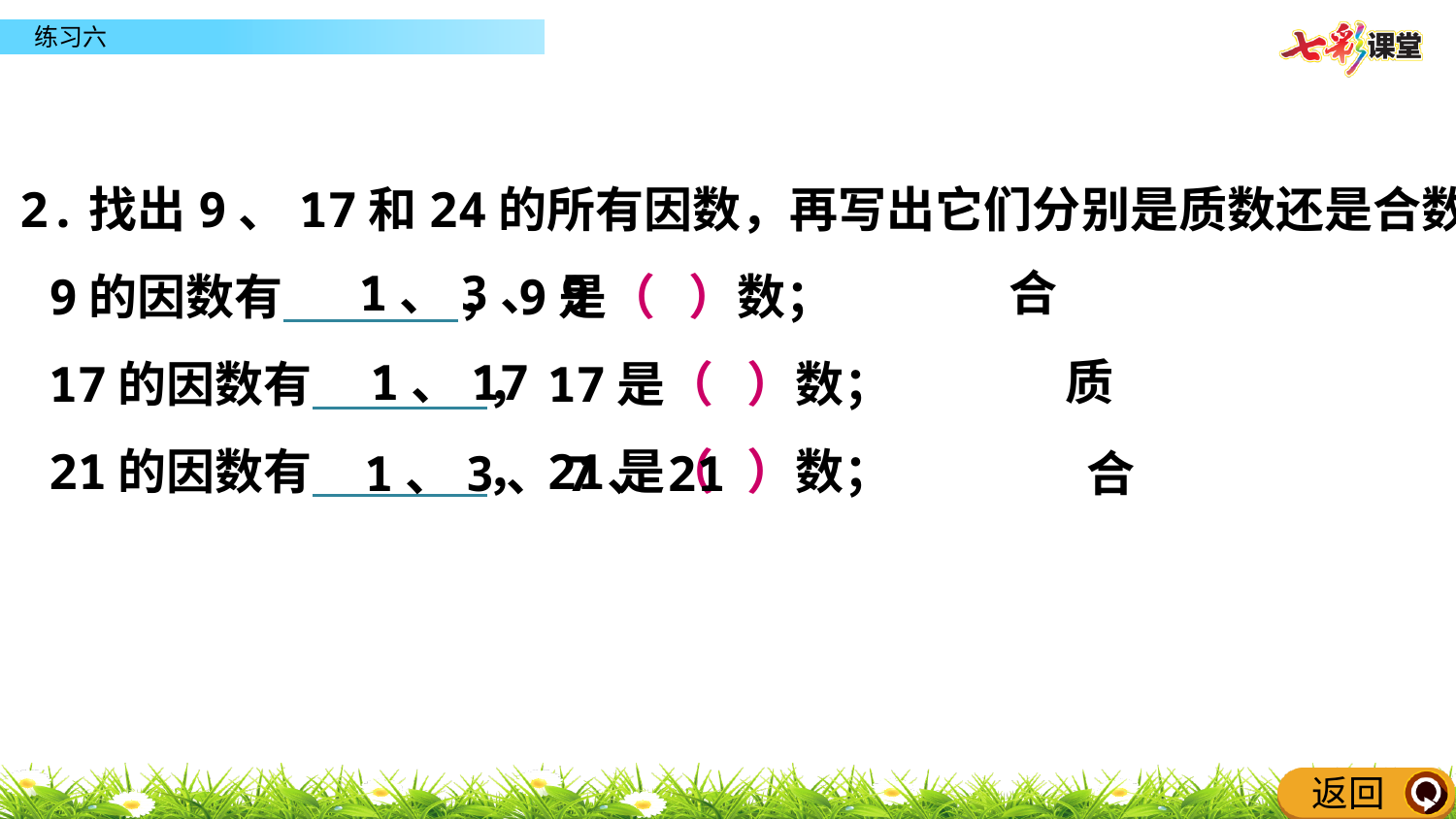

2.找出9、17和24的所有因数，再写出它们分别是质数还是合数。
 9的因数有                ，9是（   ）数；
 17的因数有                ，17是（   ）数；
 21的因数有                ，21是（   ）数；
1、3、9              合
1、17                  质
1、3、7、21            合